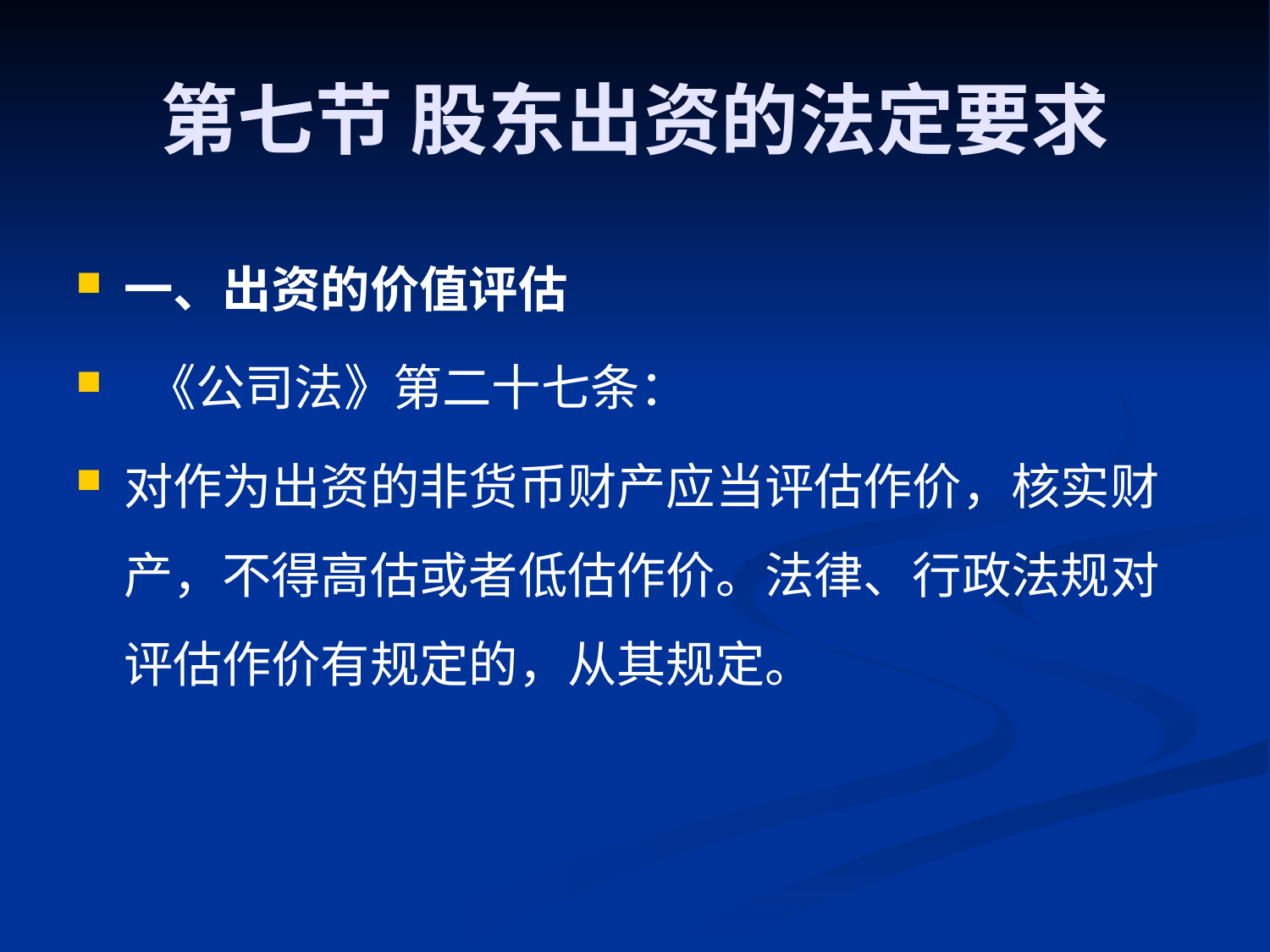

# 第七节 股东出资的法定要求
一、出资的价值评估
 《公司法》第二十七条：
对作为出资的非货币财产应当评估作价，核实财产，不得高估或者低估作价。法律、行政法规对评估作价有规定的，从其规定。